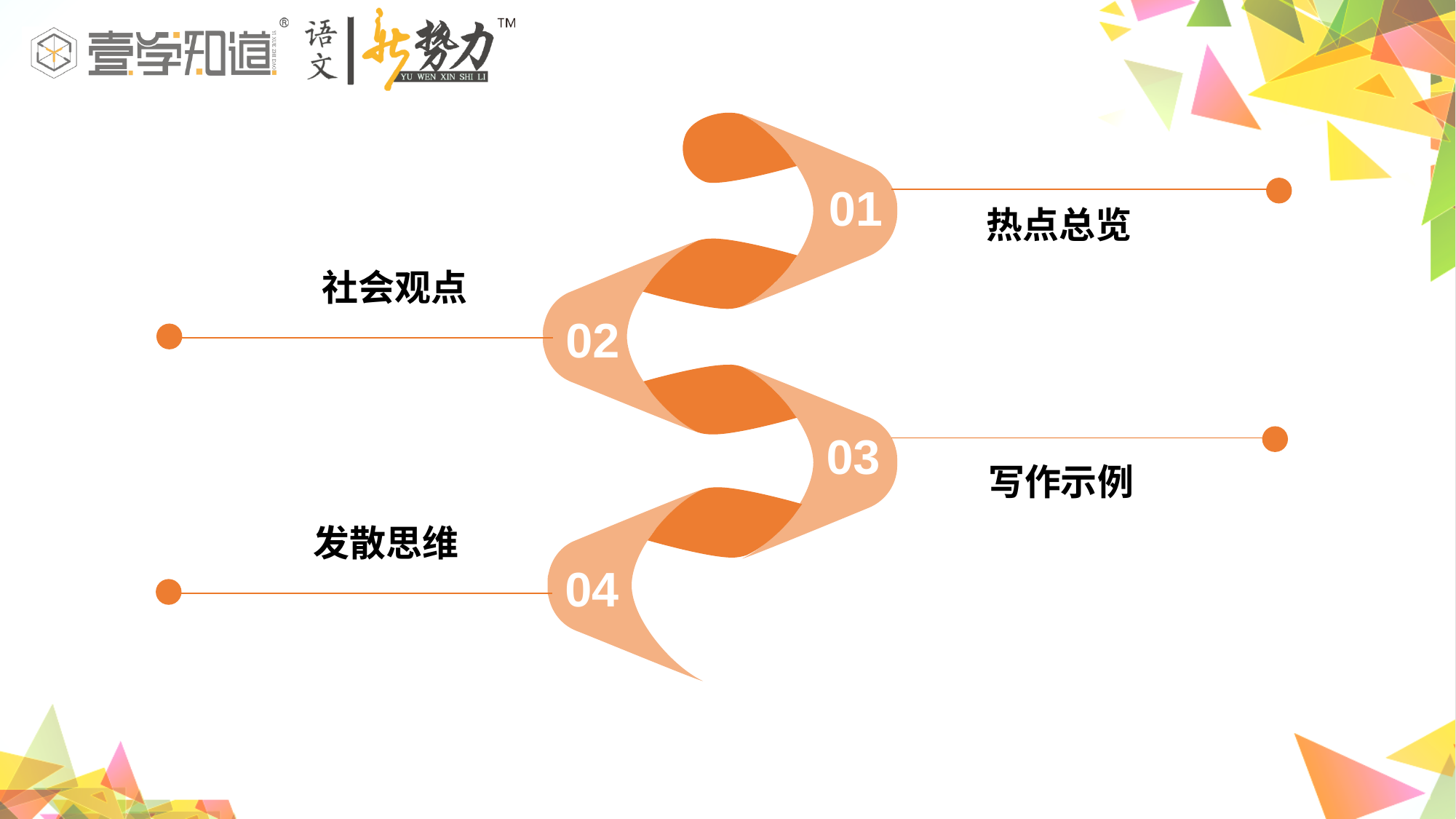

01

    热点总览

   社会观点

02

03

   写作示例

发散思维
04